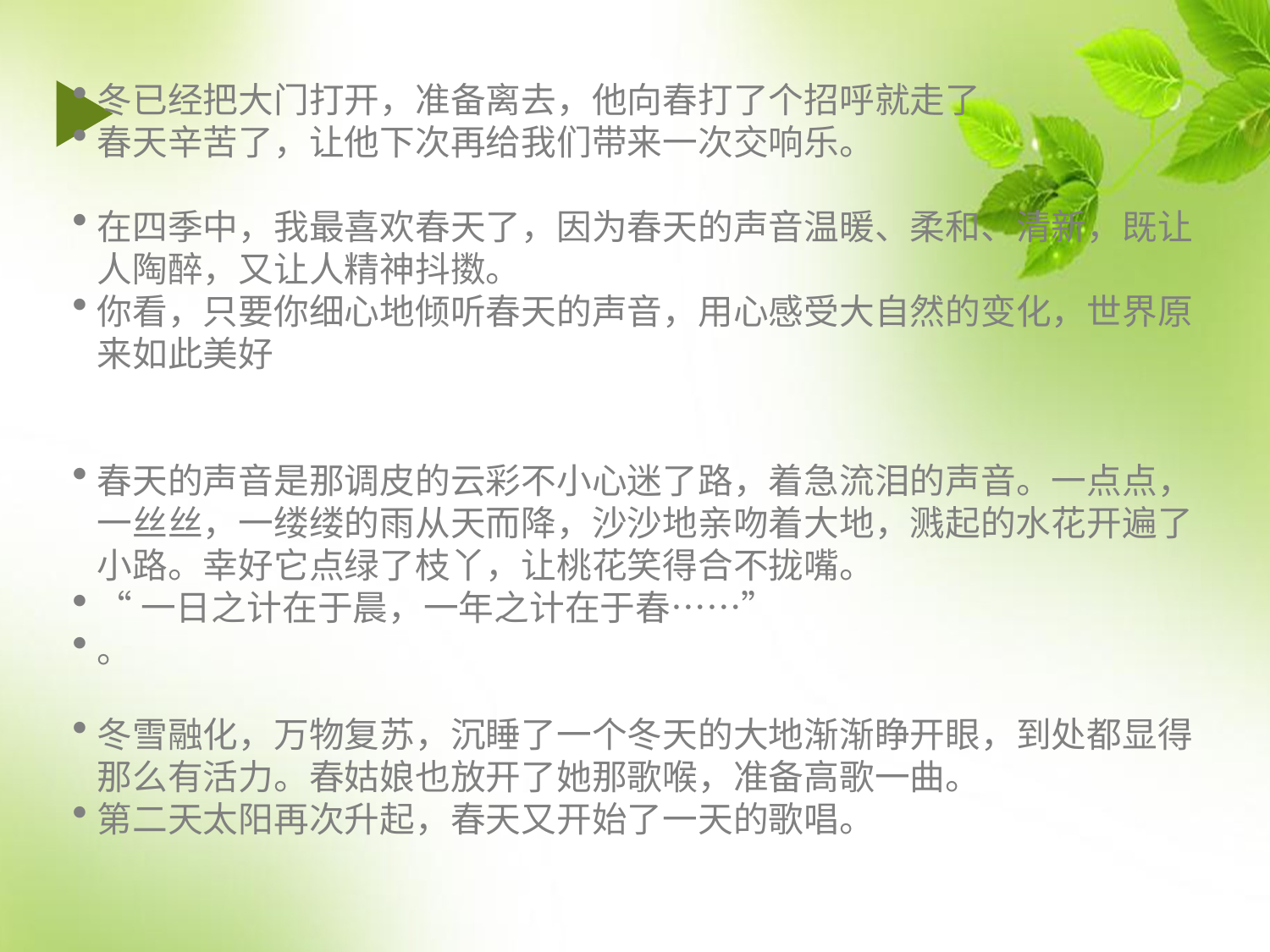

冬已经把大门打开，准备离去，他向春打了个招呼就走了
春天辛苦了，让他下次再给我们带来一次交响乐。

在四季中，我最喜欢春天了，因为春天的声音温暖、柔和、清新，既让人陶醉，又让人精神抖擞。
你看，只要你细心地倾听春天的声音，用心感受大自然的变化，世界原来如此美好

春天的声音是那调皮的云彩不小心迷了路，着急流泪的声音。一点点，一丝丝，一缕缕的雨从天而降，沙沙地亲吻着大地，溅起的水花开遍了小路。幸好它点绿了枝丫，让桃花笑得合不拢嘴。
“一日之计在于晨，一年之计在于春……”
。

冬雪融化，万物复苏，沉睡了一个冬天的大地渐渐睁开眼，到处都显得那么有活力。春姑娘也放开了她那歌喉，准备高歌一曲。
第二天太阳再次升起，春天又开始了一天的歌唱。